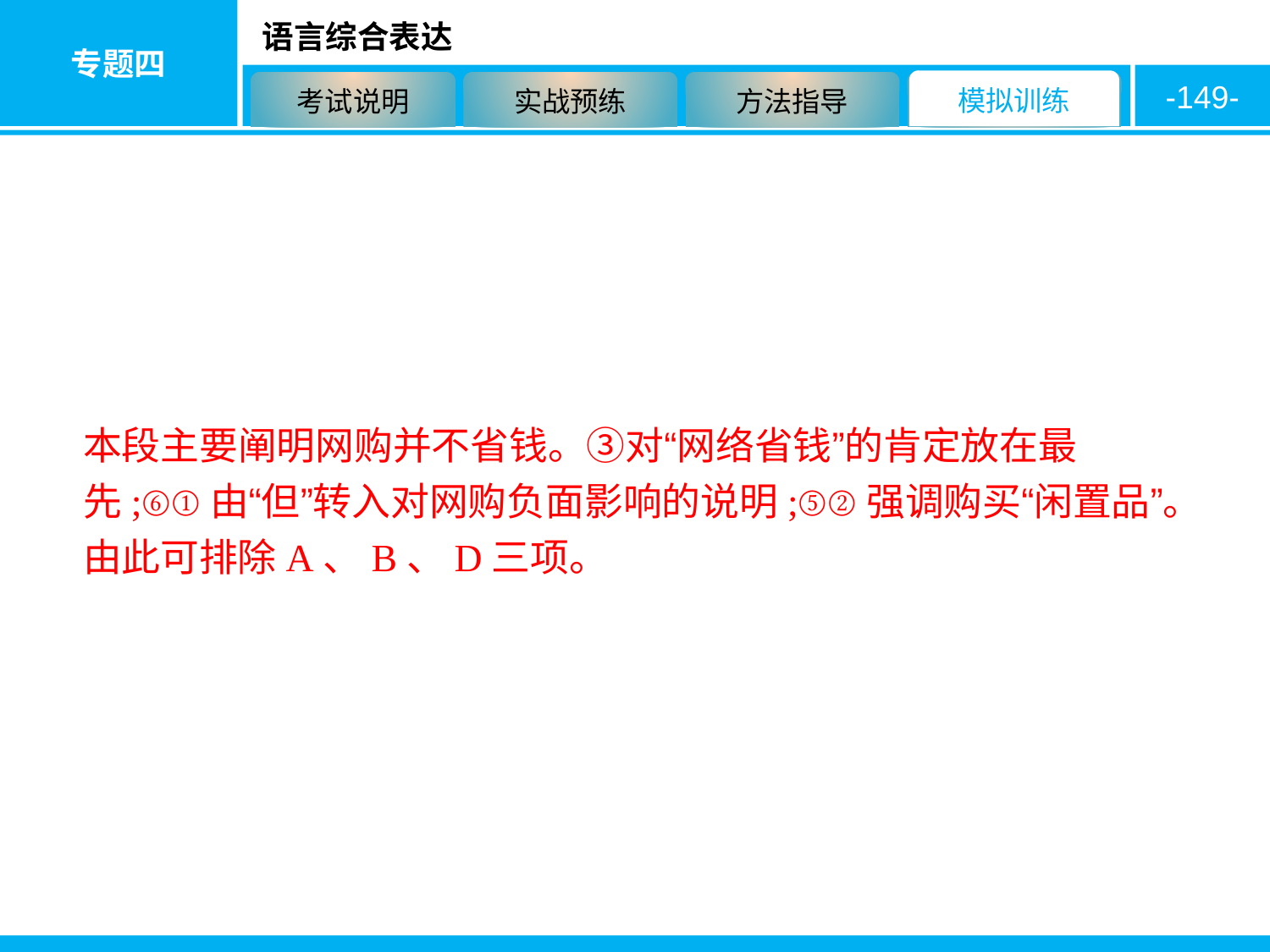

-149-
本段主要阐明网购并不省钱。③对“网络省钱”的肯定放在最先;⑥①由“但”转入对网购负面影响的说明;⑤②强调购买“闲置品”。由此可排除A、B、D三项。